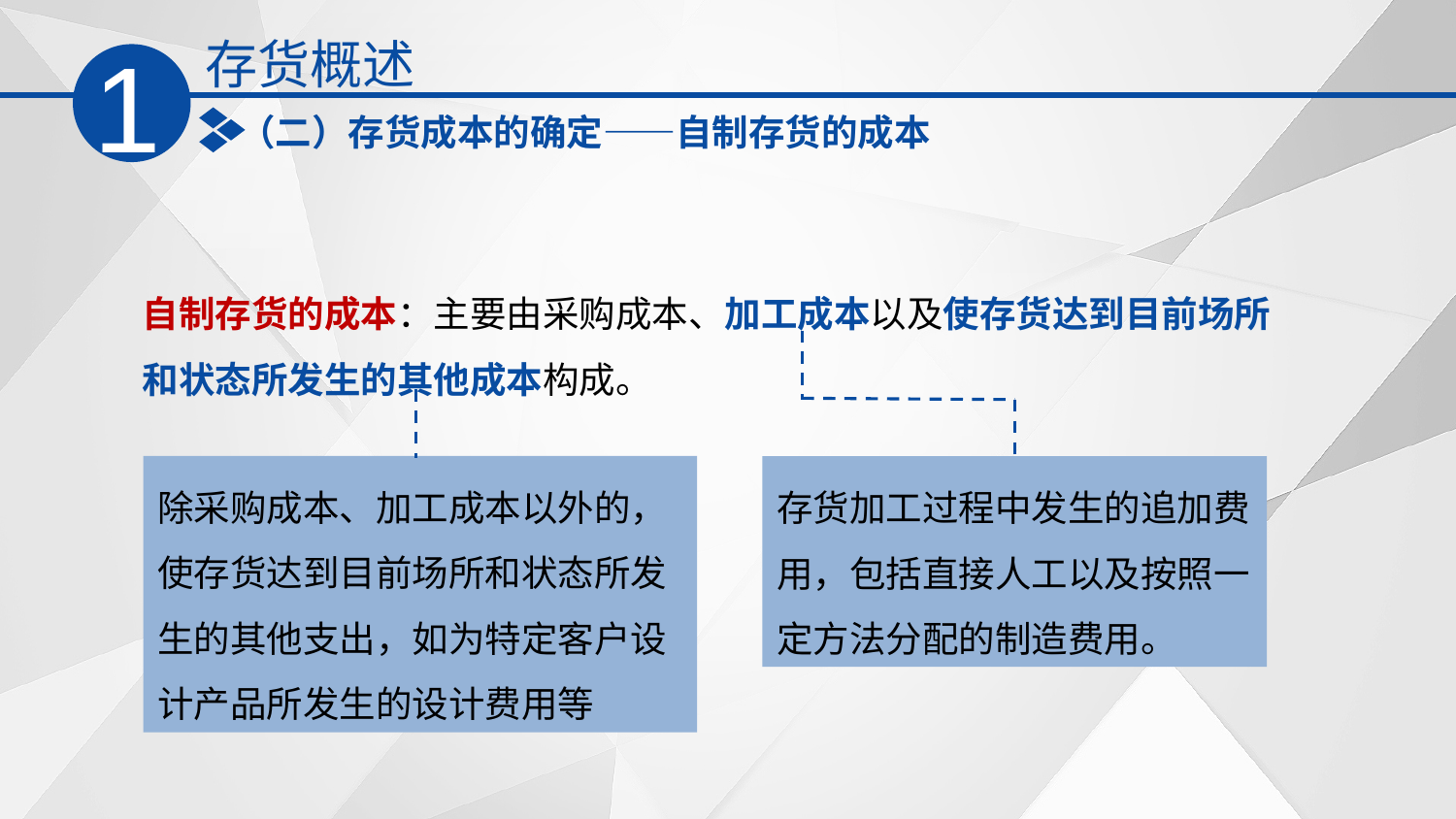

存货概述
1

（二）存货成本的确定——自制存货的成本

自制存货的成本：主要由采购成本、加工成本以及使存货达到目前场所和状态所发生的其他成本构成。
除采购成本、加工成本以外的，使存货达到目前场所和状态所发生的其他支出，如为特定客户设计产品所发生的设计费用等
存货加工过程中发生的追加费用，包括直接人工以及按照一定方法分配的制造费用。